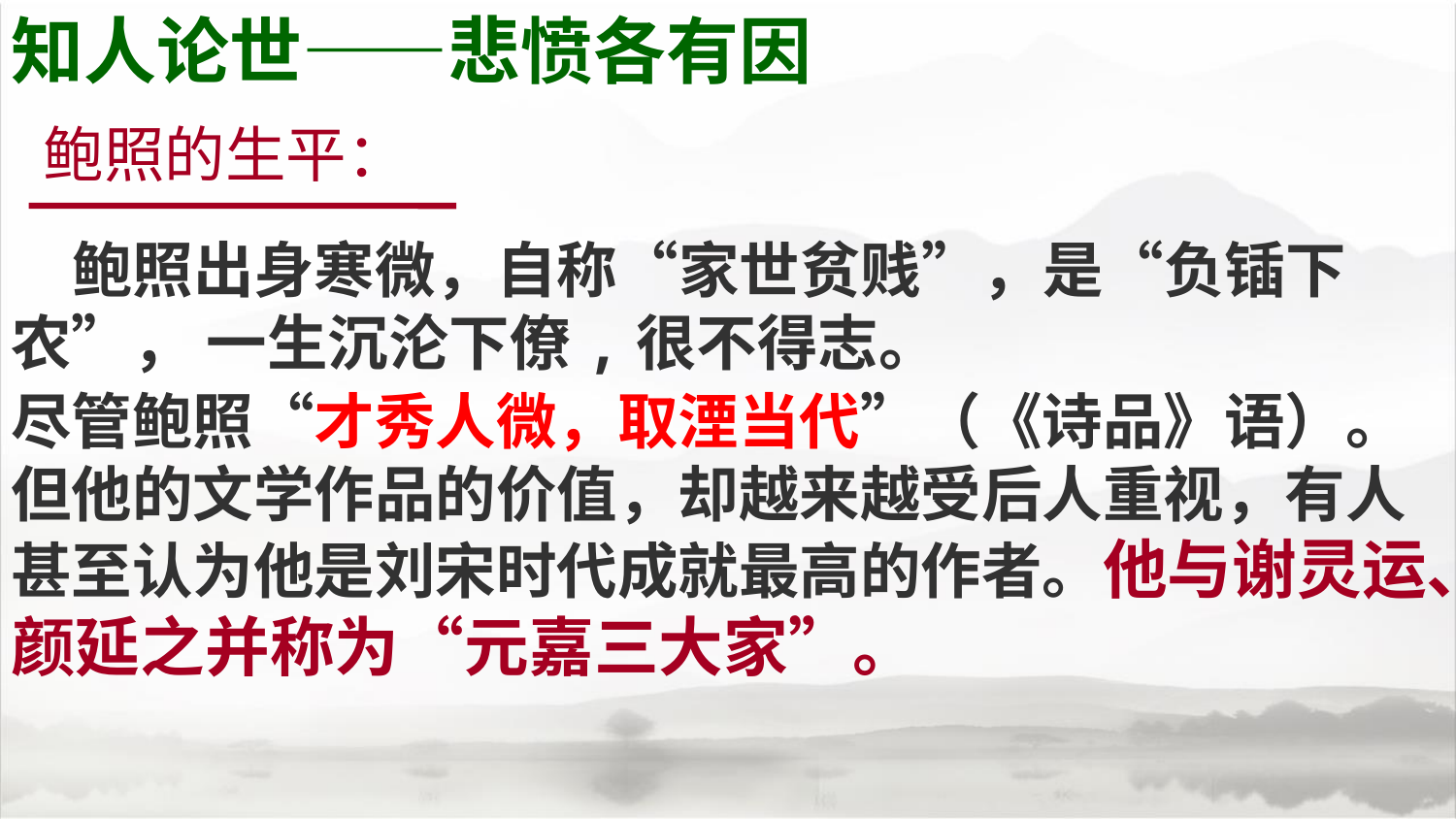

知人论世——悲愤各有因
鲍照的生平：

    鲍照出身寒微，自称“家世贫贱”，是“负锸下农”， 一生沉沦下僚,很不得志。
尽管鲍照“才秀人微，取湮当代”（《诗品》语）。但他的文学作品的价值，却越来越受后人重视，有人甚至认为他是刘宋时代成就最高的作者。他与谢灵运、颜延之并称为“元嘉三大家”。